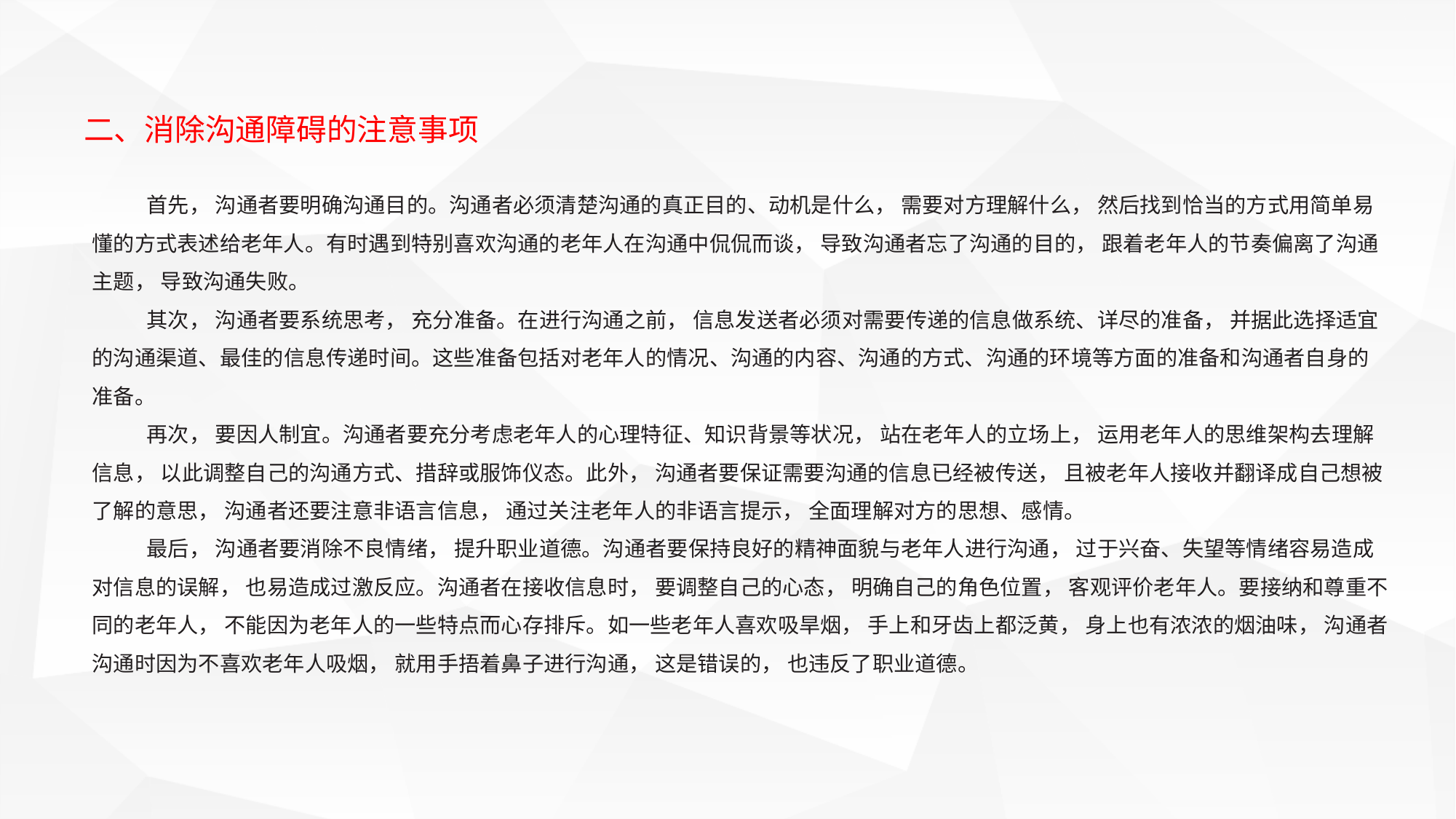

二、消除沟通障碍的注意事项
首先， 沟通者要明确沟通目的。沟通者必须清楚沟通的真正目的、动机是什么， 需要对方理解什么， 然后找到恰当的方式用简单易懂的方式表述给老年人。有时遇到特别喜欢沟通的老年人在沟通中侃侃而谈， 导致沟通者忘了沟通的目的， 跟着老年人的节奏偏离了沟通主题， 导致沟通失败。
其次， 沟通者要系统思考， 充分准备。在进行沟通之前， 信息发送者必须对需要传递的信息做系统、详尽的准备， 并据此选择适宜的沟通渠道、最佳的信息传递时间。这些准备包括对老年人的情况、沟通的内容、沟通的方式、沟通的环境等方面的准备和沟通者自身的准备。
再次， 要因人制宜。沟通者要充分考虑老年人的心理特征、知识背景等状况， 站在老年人的立场上， 运用老年人的思维架构去理解信息， 以此调整自己的沟通方式、措辞或服饰仪态。此外， 沟通者要保证需要沟通的信息已经被传送， 且被老年人接收并翻译成自己想被了解的意思， 沟通者还要注意非语言信息， 通过关注老年人的非语言提示， 全面理解对方的思想、感情。
最后， 沟通者要消除不良情绪， 提升职业道德。沟通者要保持良好的精神面貌与老年人进行沟通， 过于兴奋、失望等情绪容易造成对信息的误解， 也易造成过激反应。沟通者在接收信息时， 要调整自己的心态， 明确自己的角色位置， 客观评价老年人。要接纳和尊重不同的老年人， 不能因为老年人的一些特点而心存排斥。如一些老年人喜欢吸旱烟， 手上和牙齿上都泛黄， 身上也有浓浓的烟油味， 沟通者沟通时因为不喜欢老年人吸烟， 就用手捂着鼻子进行沟通， 这是错误的， 也违反了职业道德。